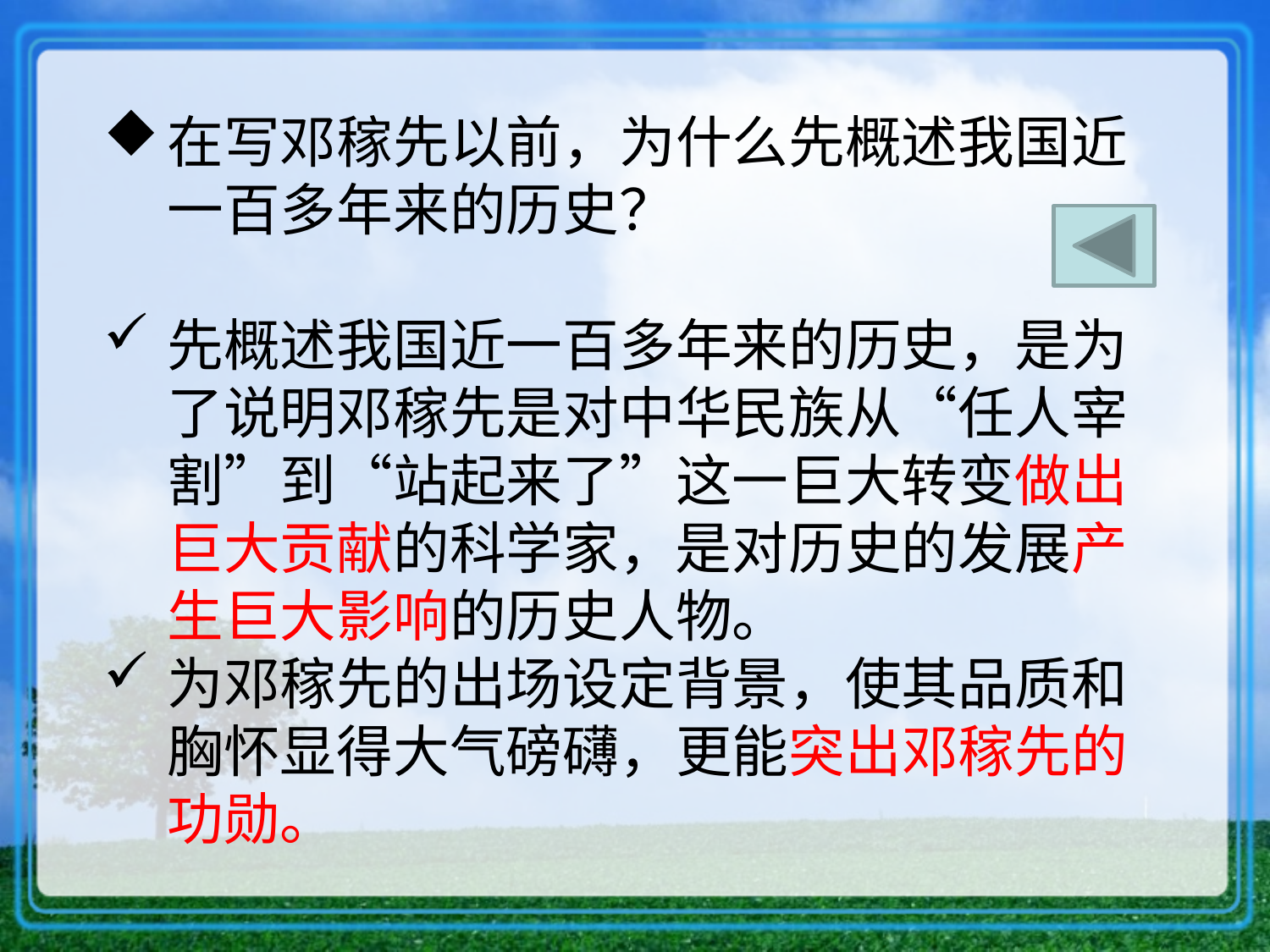

在写邓稼先以前，为什么先概述我国近一百多年来的历史？

先概述我国近一百多年来的历史，是为了说明邓稼先是对中华民族从“任人宰割”到“站起来了”这一巨大转变做出巨大贡献的科学家，是对历史的发展产生巨大影响的历史人物。
为邓稼先的出场设定背景，使其品质和胸怀显得大气磅礴，更能突出邓稼先的功勋。